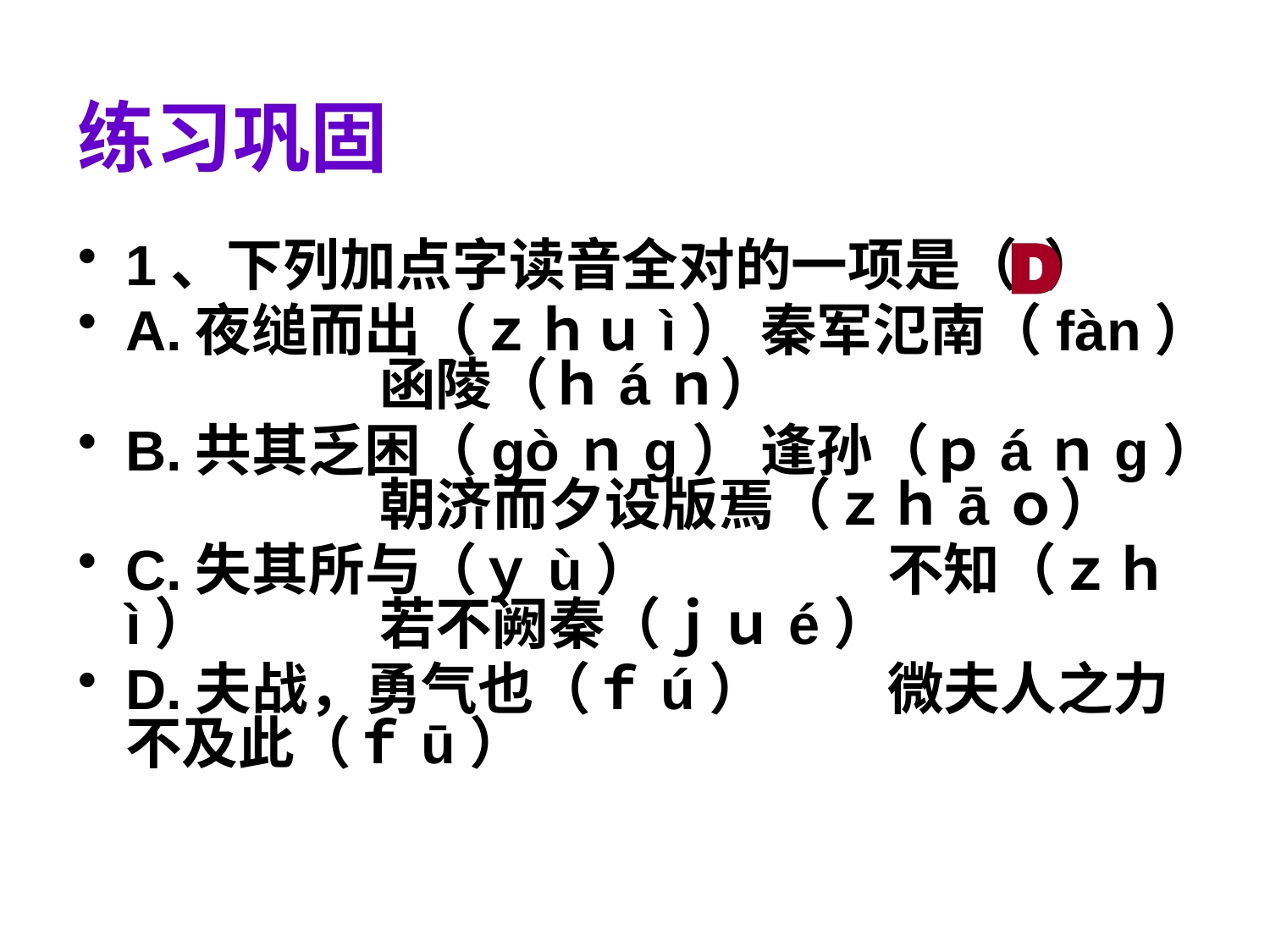

# 练习巩固
D
1、下列加点字读音全对的一项是（  ）
A.夜缒而出（ｚｈｕì）	秦军氾南（fàn）		函陵（ｈáｎ）
B.共其乏困（ɡòｎɡ）	逢孙（ｐáｎɡ）		朝济而夕设版焉（ｚｈāｏ）
C.失其所与（ｙù）		不知（ｚｈì）		若不阙秦（ｊｕé）
D.夫战，勇气也（ｆú）	微夫人之力不及此（ｆū）